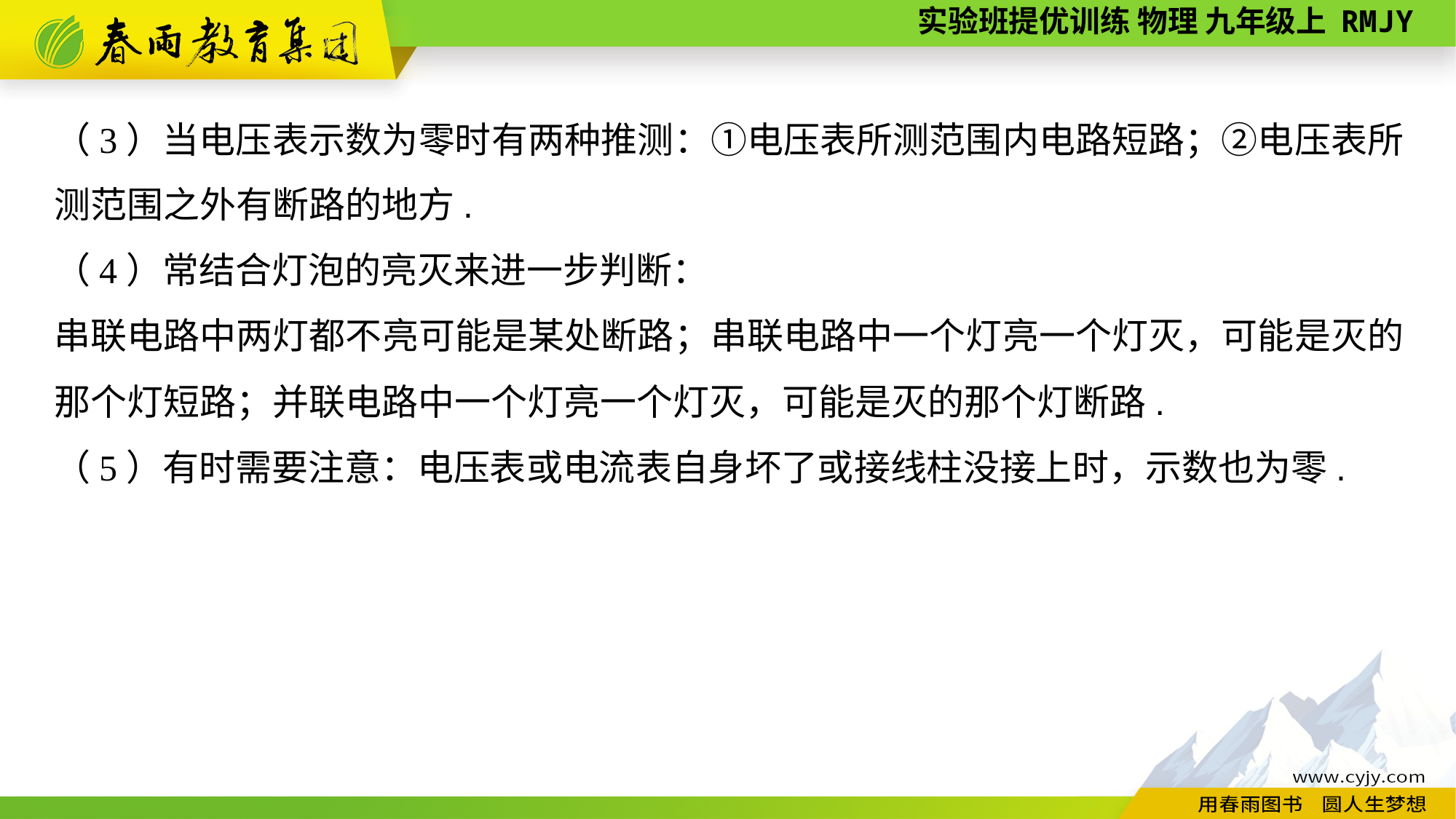

（3）当电压表示数为零时有两种推测：①电压表所测范围内电路短路；②电压表所测范围之外有断路的地方.
（4）常结合灯泡的亮灭来进一步判断：
串联电路中两灯都不亮可能是某处断路；串联电路中一个灯亮一个灯灭，可能是灭的那个灯短路；并联电路中一个灯亮一个灯灭，可能是灭的那个灯断路.
（5）有时需要注意：电压表或电流表自身坏了或接线柱没接上时，示数也为零.